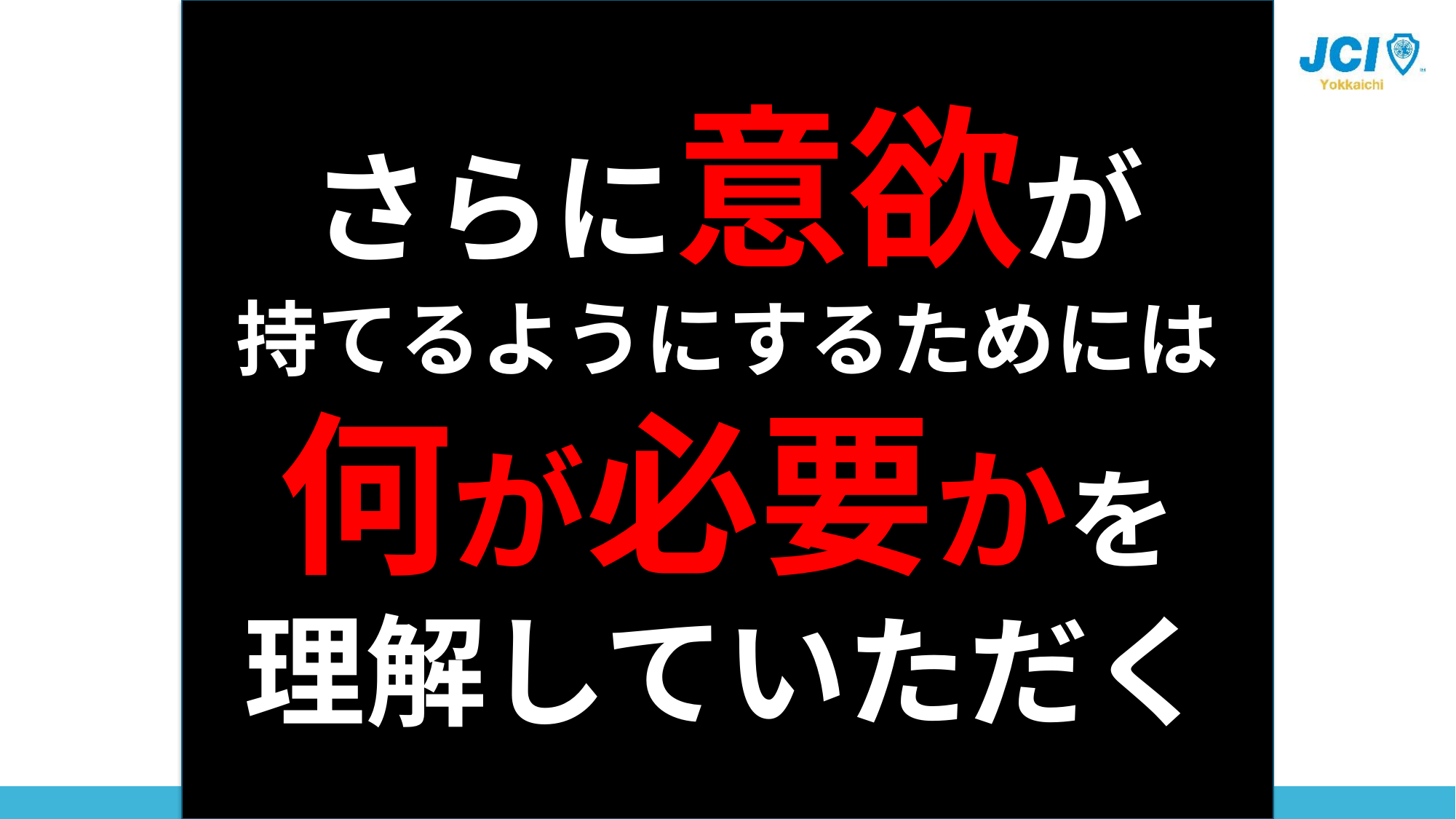

さらに意欲が
持てるようにするためには
何が必要かを
理解していただく